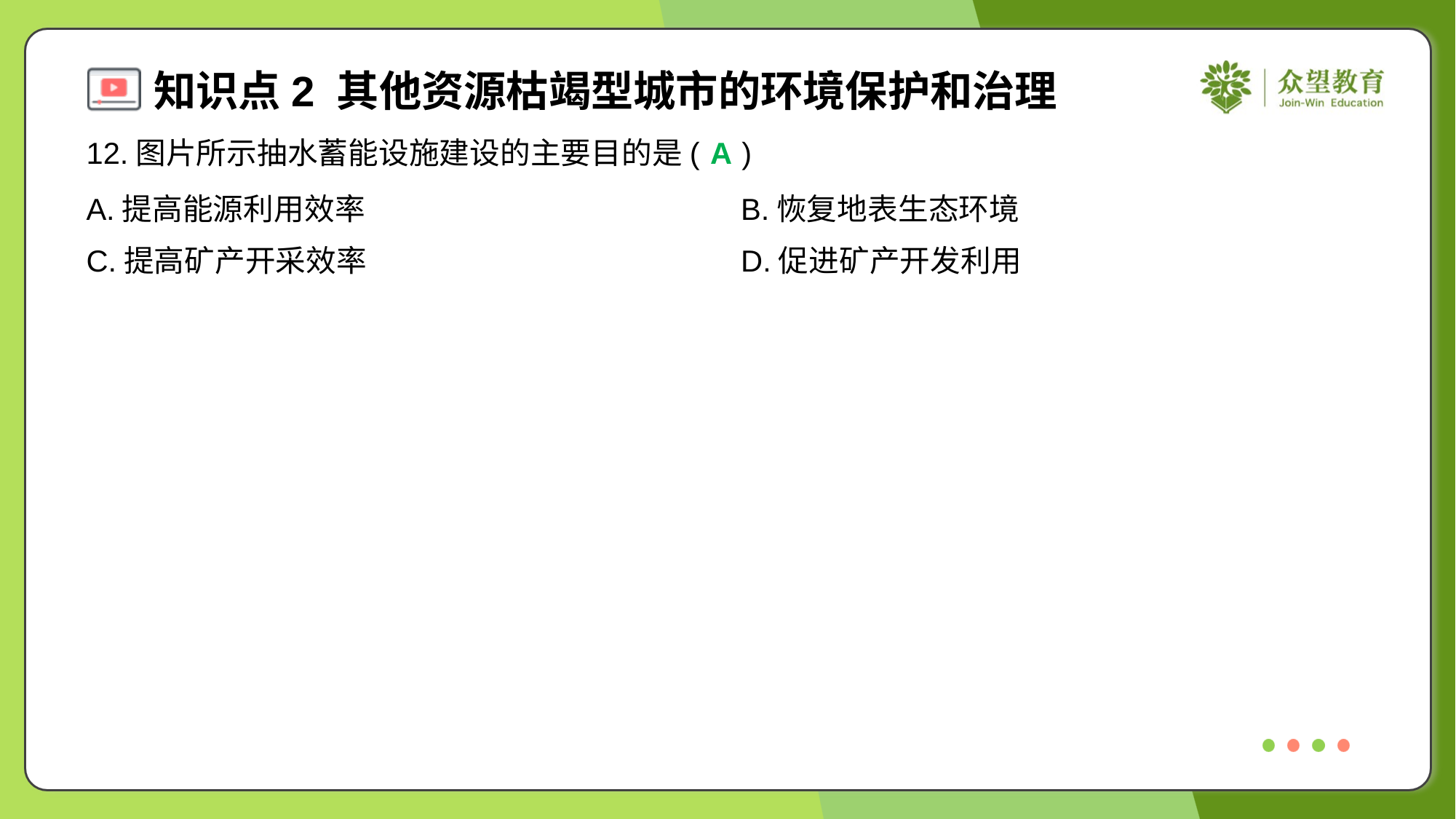

12.图片所示抽水蓄能设施建设的主要目的是(     )
A
A.提高能源利用效率	B.恢复地表生态环境
C.提高矿产开采效率	D.促进矿产开发利用